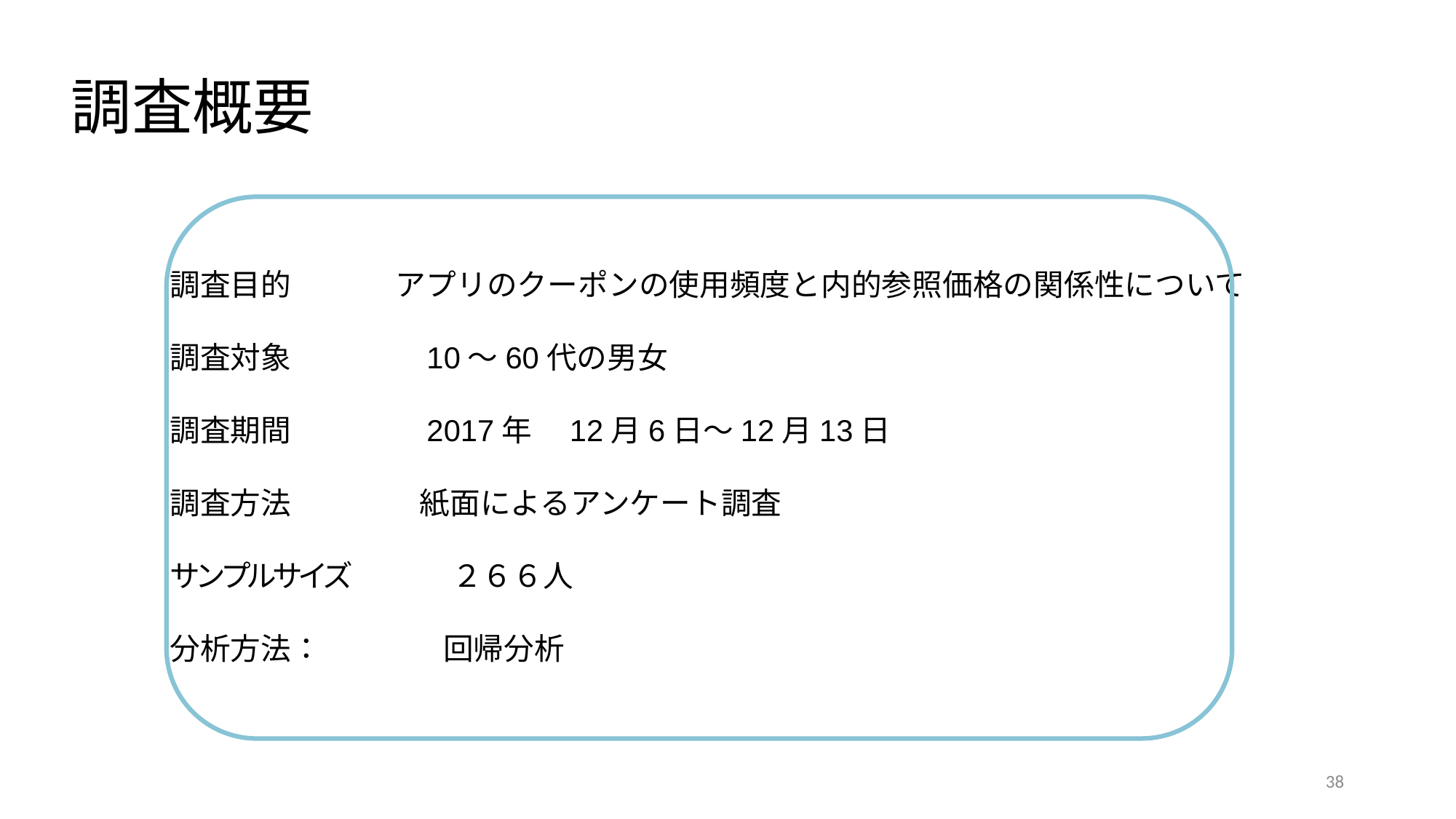

調査概要

調査目的  　　　アプリのクーポンの使用頻度と内的参照価格の関係性について

調査対象　　　　 10〜60代の男女

調査期間　　 　　2017年　12月6日〜12月13日

調査方法　　 　　紙面によるアンケート調査

サンプルサイズ　　　　２６６人

分析方法：　　　　回帰分析
38